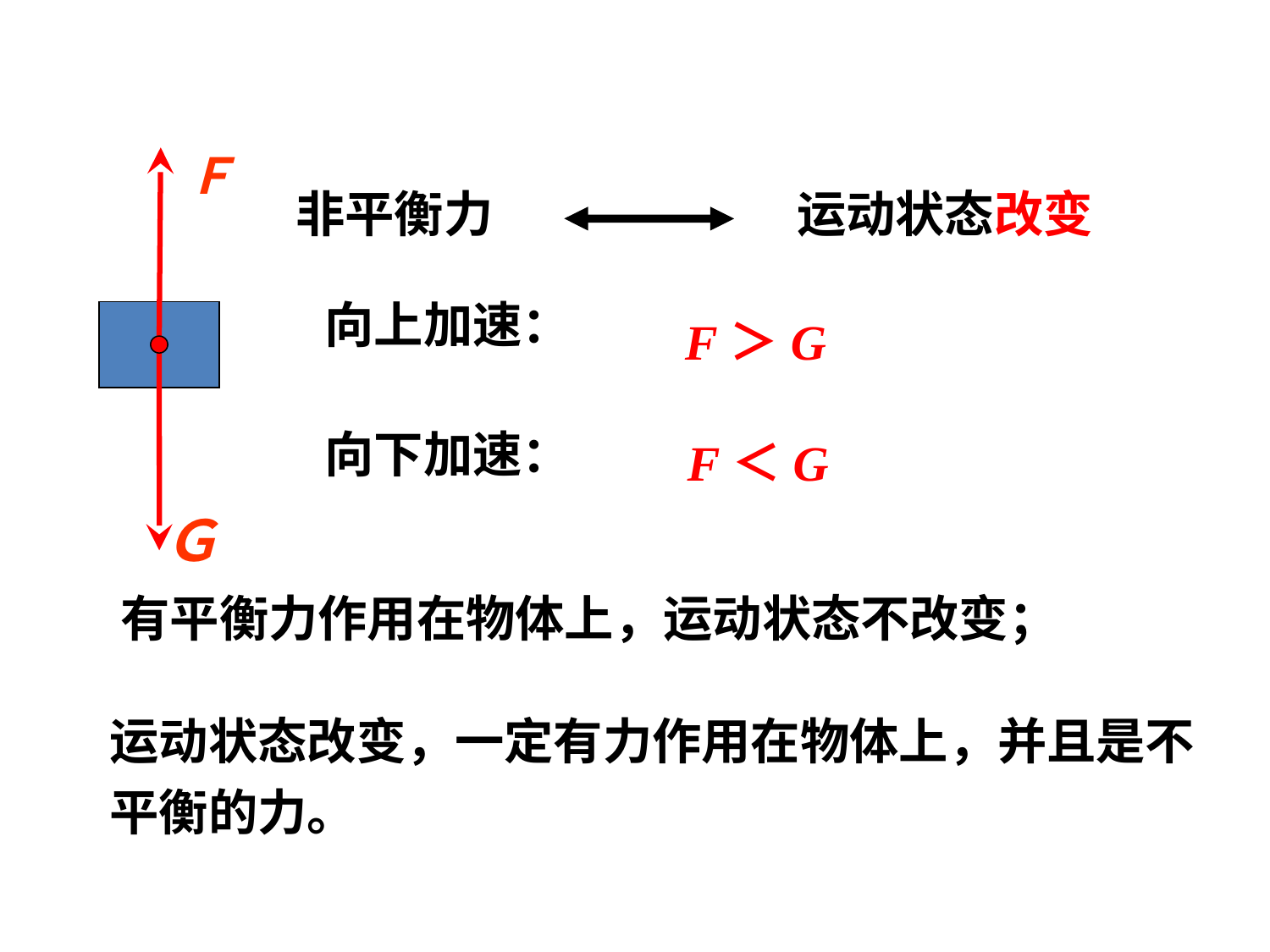

Ｆ

Ｇ

非平衡力
运动状态改变

向上加速：
F＞G
向下加速：
F＜G
有平衡力作用在物体上，运动状态不改变；
运动状态改变，一定有力作用在物体上，并且是不平衡的力。